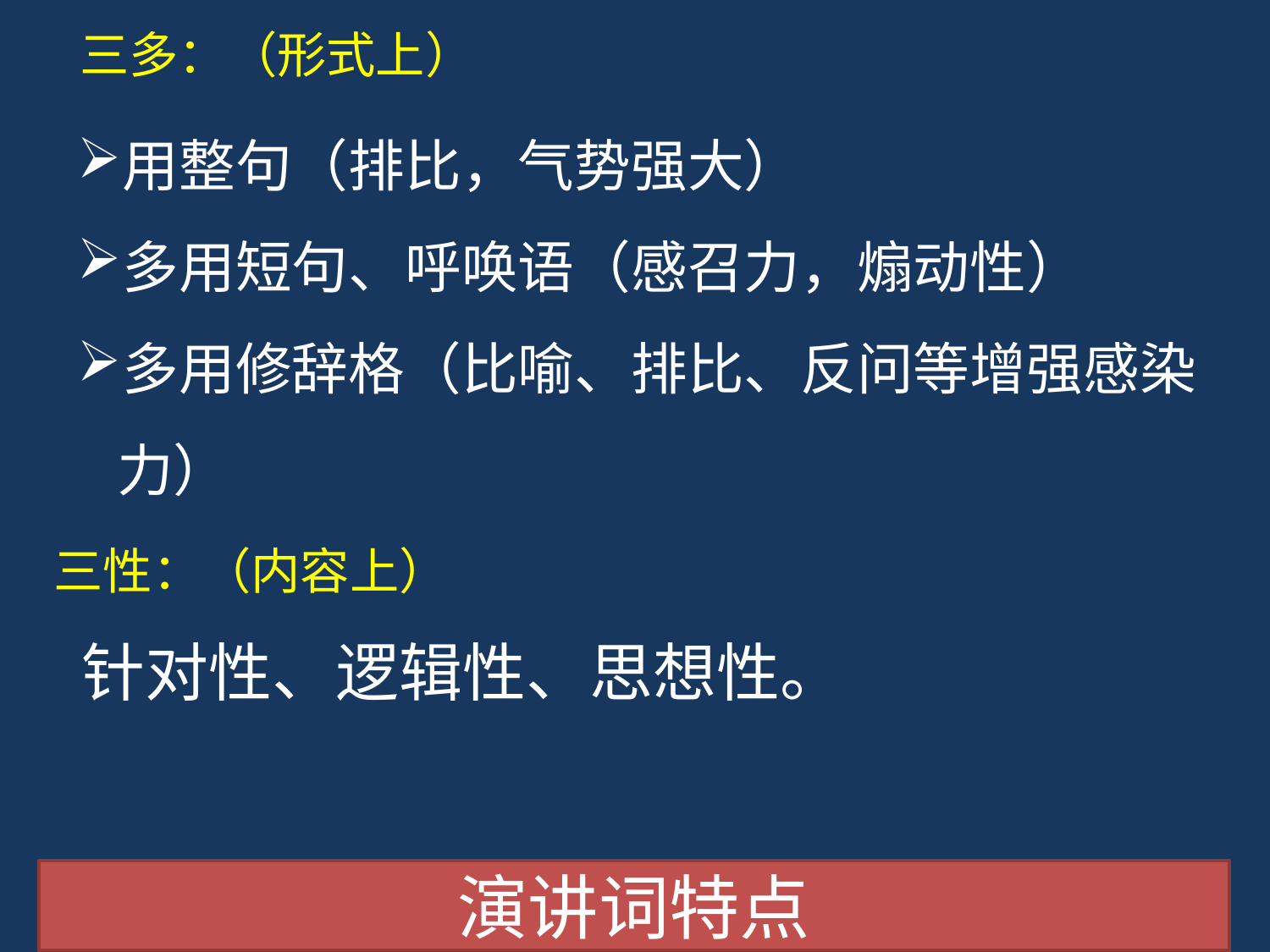

三多：（形式上）
用整句（排比，气势强大）
多用短句、呼唤语（感召力，煽动性）
多用修辞格（比喻、排比、反问等增强感染力）
三性：（内容上）
针对性、逻辑性、思想性。
演讲词特点